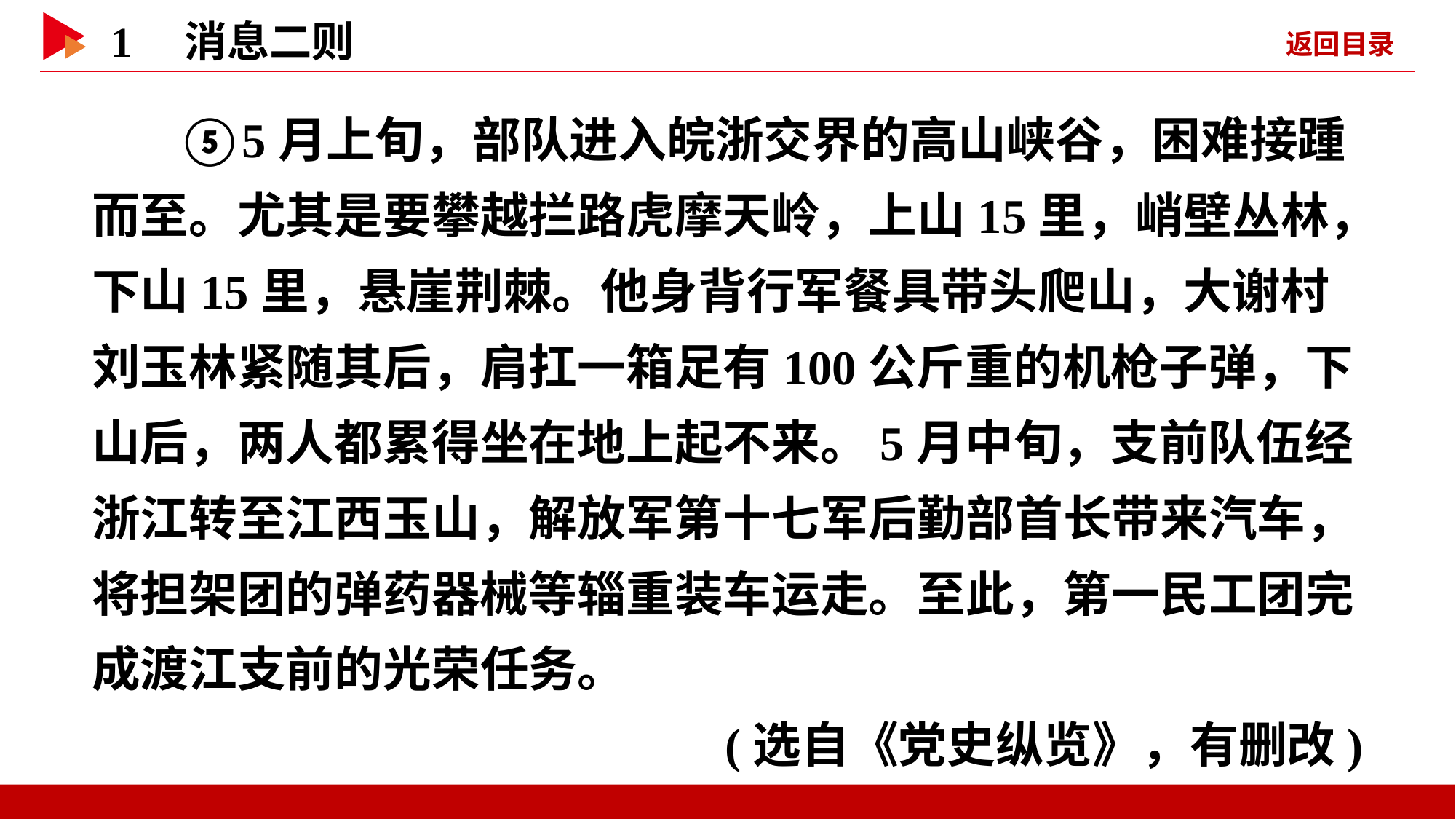

⑤5月上旬，部队进入皖浙交界的高山峡谷，困难接踵而至。尤其是要攀越拦路虎摩天岭，上山15里，峭壁丛林，下山15里，悬崖荆棘。他身背行军餐具带头爬山，大谢村刘玉林紧随其后，肩扛一箱足有100公斤重的机枪子弹，下山后，两人都累得坐在地上起不来。5月中旬，支前队伍经浙江转至江西玉山，解放军第十七军后勤部首长带来汽车，将担架团的弹药器械等辎重装车运走。至此，第一民工团完成渡江支前的光荣任务。
(选自《党史纵览》，有删改)